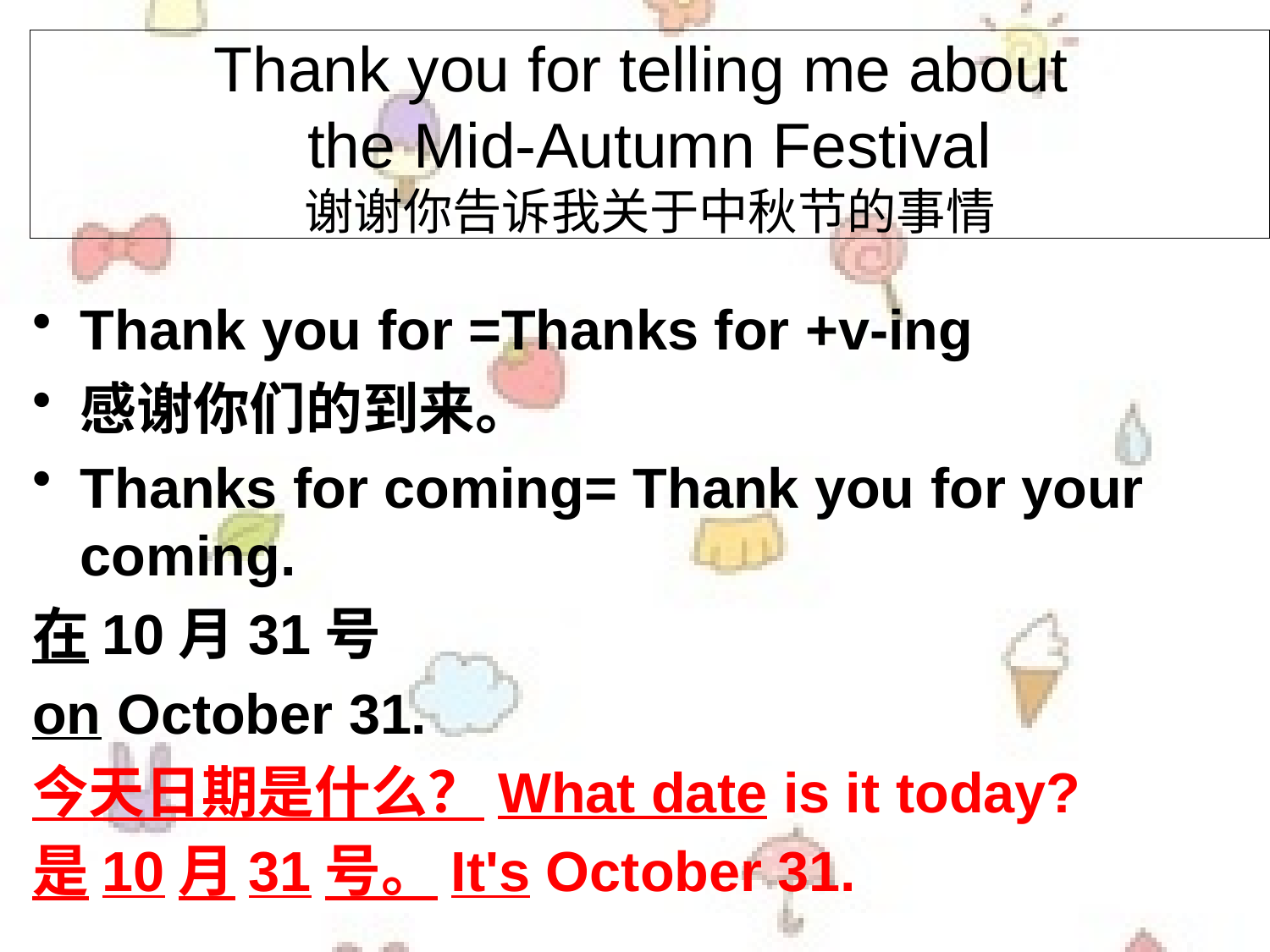

Thank you for telling me about
the Mid-Autumn Festival
谢谢你告诉我关于中秋节的事情
Thank you for =Thanks for +v-ing
感谢你们的到来。
Thanks for coming= Thank you for your coming.
在10月31号
on October 31.
今天日期是什么？What date is it today?
是10月31号。It's October 31.